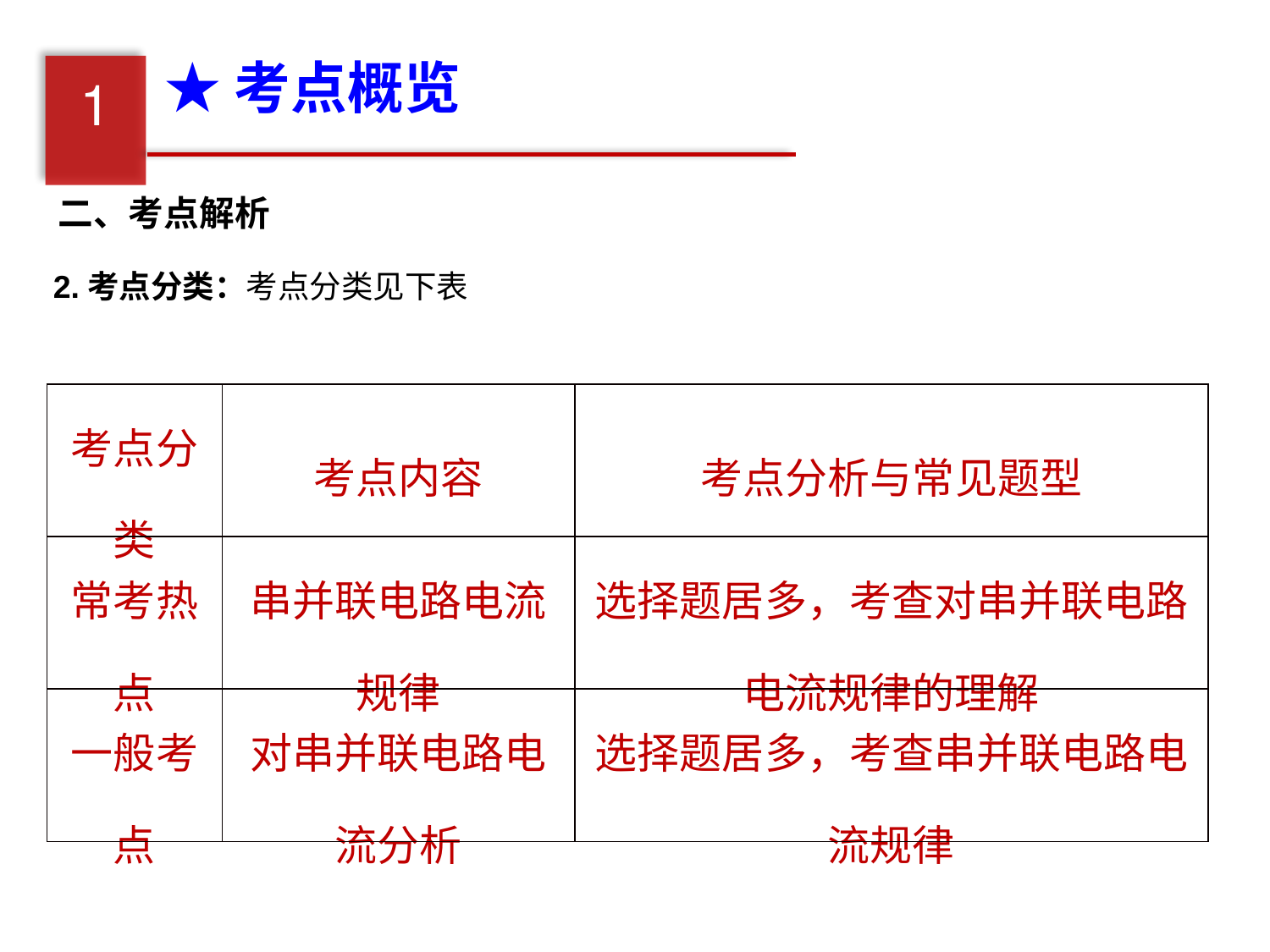

★考点概览

1
二、考点解析
2.考点分类：考点分类见下表
| 考点分类 | 考点内容 | 考点分析与常见题型 |
| --- | --- | --- |
| 常考热点 | 串并联电路电流规律 | 选择题居多，考查对串并联电路电流规律的理解 |
| 一般考点 | 对串并联电路电流分析 | 选择题居多，考查串并联电路电流规律 |